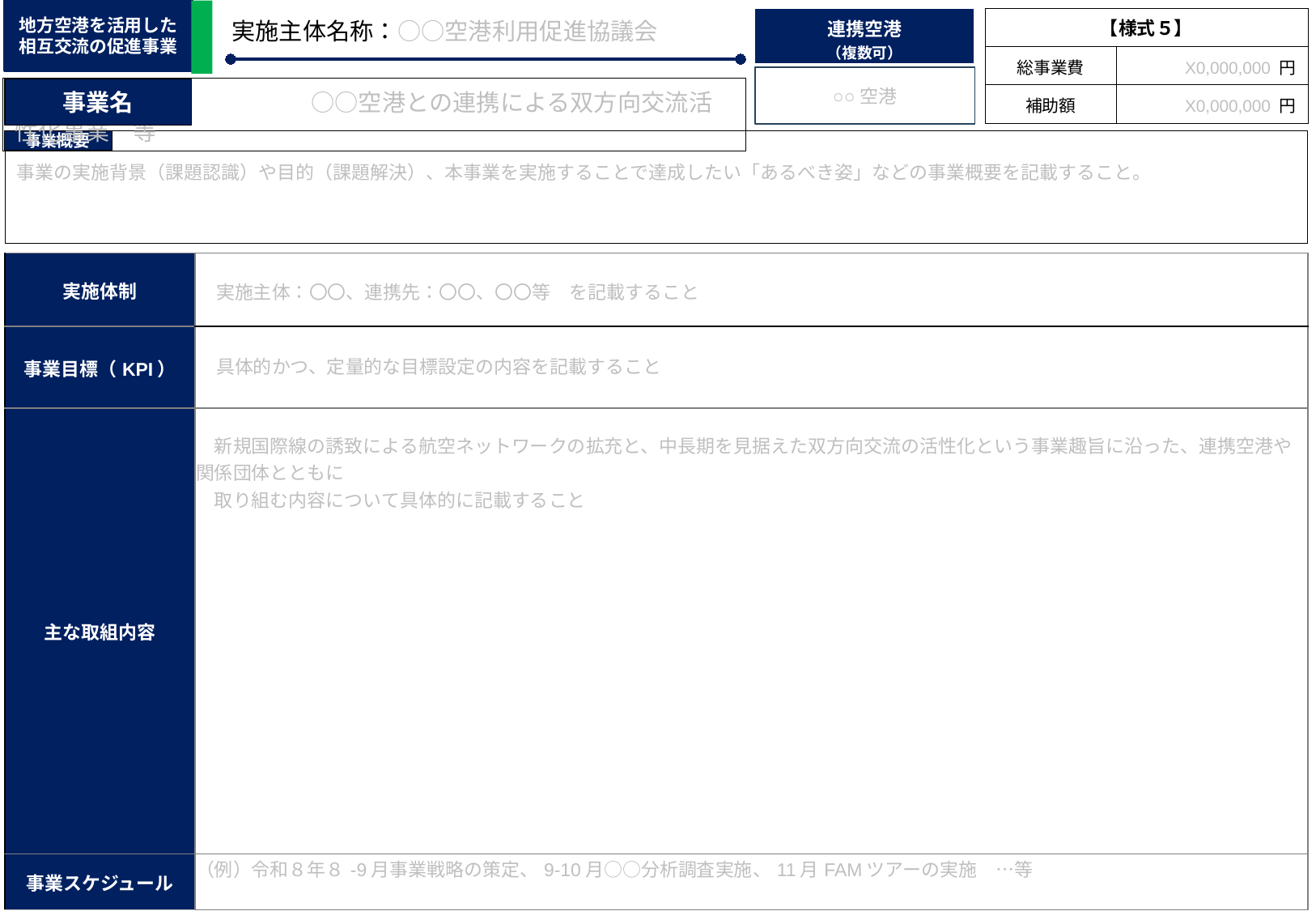

注１：公表される前提で作成してください。注２：事業の概要が本事業概要説明書１枚で分かるように簡潔に記載して下さい。
注３：グレーの記入要領等を削除の上、記載してください。フォントサイズは【１１ポイント以上】とし、重要な箇所は下線付きの赤字で記載してください。

# 実施主体名称：○○空港利用促進協議会

地方空港を活用した
相互交流の促進事業
| 連携空港 （複数可） |
| --- |
|  |
| 【様式５】 |  |
| --- | --- |
| 総事業費 | X0,000,000 円 |
| 補助額 | X0,000,000 円 |

○○空港
　　　　　　　　　　　○○空港との連携による双方向交流活性化事業　等
事業名

事業の実施背景（課題認識）や目的（課題解決）、本事業を実施することで達成したい「あるべき姿」などの事業概要を記載すること。

事業概要
|  |
| --- |
| 実施体制 | 実施主体：〇〇、連携先：〇〇、〇〇等　を記載すること |
| --- | --- |
| 事業目標（KPI） | 具体的かつ、定量的な目標設定の内容を記載すること |
| 主な取組内容 | 新規国際線の誘致による航空ネットワークの拡充と、中長期を見据えた双方向交流の活性化という事業趣旨に沿った、連携空港や関係団体とともに　 　取り組む内容について具体的に記載すること |
| 事業スケジュール | （例）令和８年８-9月事業戦略の策定、9-10月○○分析調査実施、11月FAMツアーの実施　…等 |